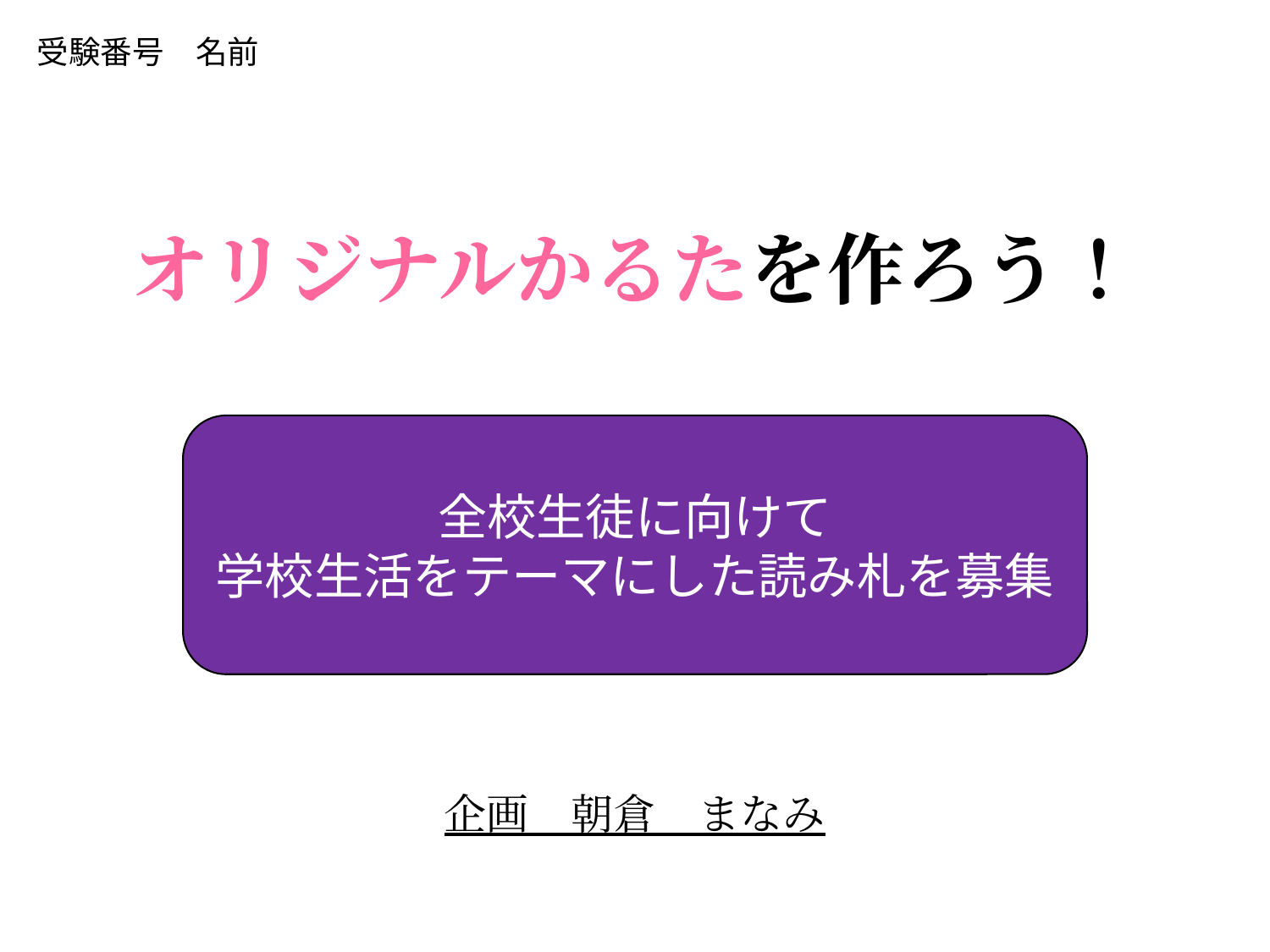

受験番号　名前
オリジナルかるたを作ろう！
全校生徒に向けて
学校生活をテーマにした読み札を募集
企画　朝倉　まなみ